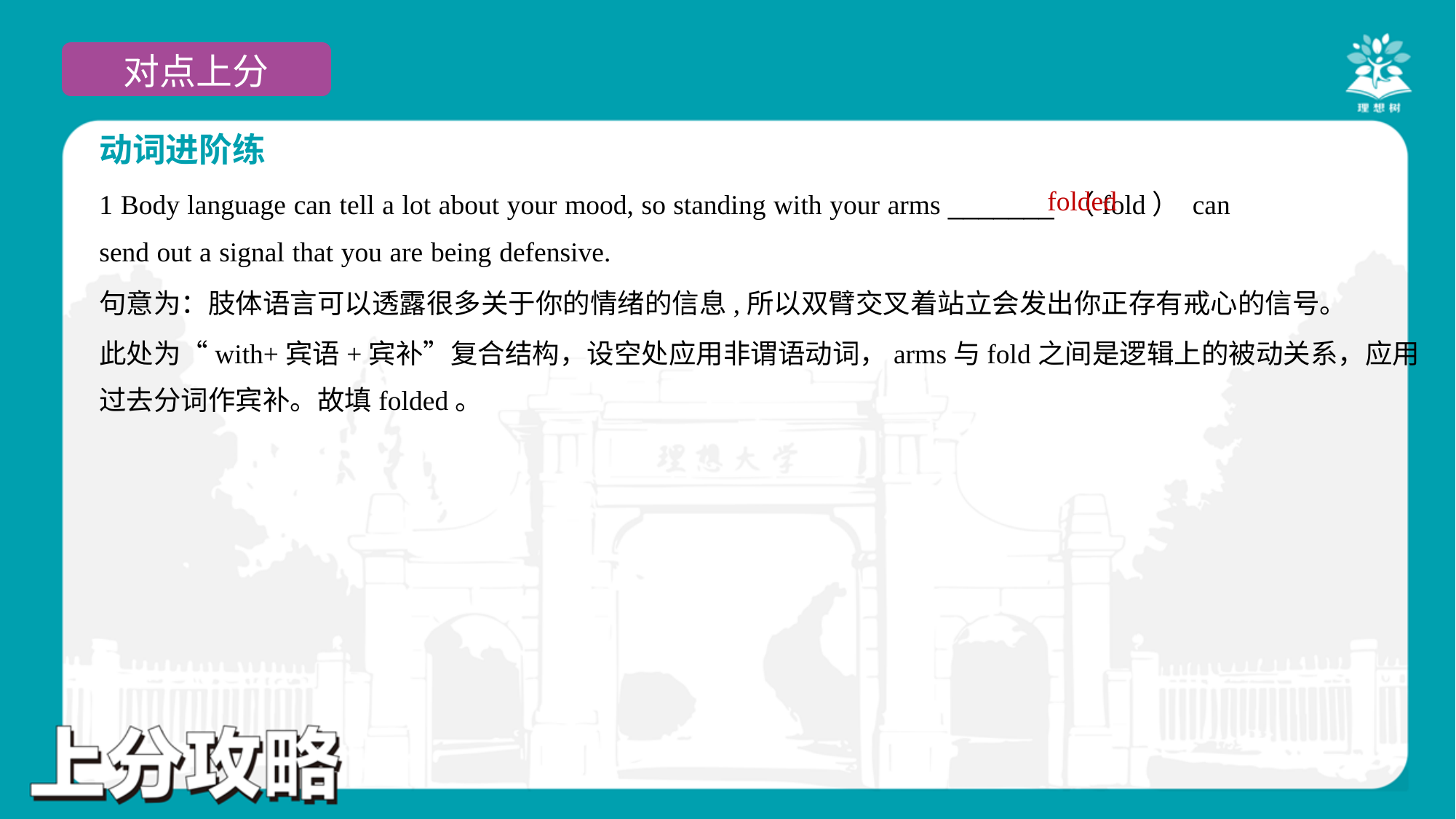

动词进阶练
folded
1 Body language can tell a lot about your mood, so standing with your arms _______ （fold） can
send out a signal that you are being defensive.
句意为：肢体语言可以透露很多关于你的情绪的信息,所以双臂交叉着站立会发出你正存有戒心的信号。
此处为“with+宾语+宾补”复合结构，设空处应用非谓语动词，arms与fold之间是逻辑上的被动关系，应用
过去分词作宾补。故填folded。